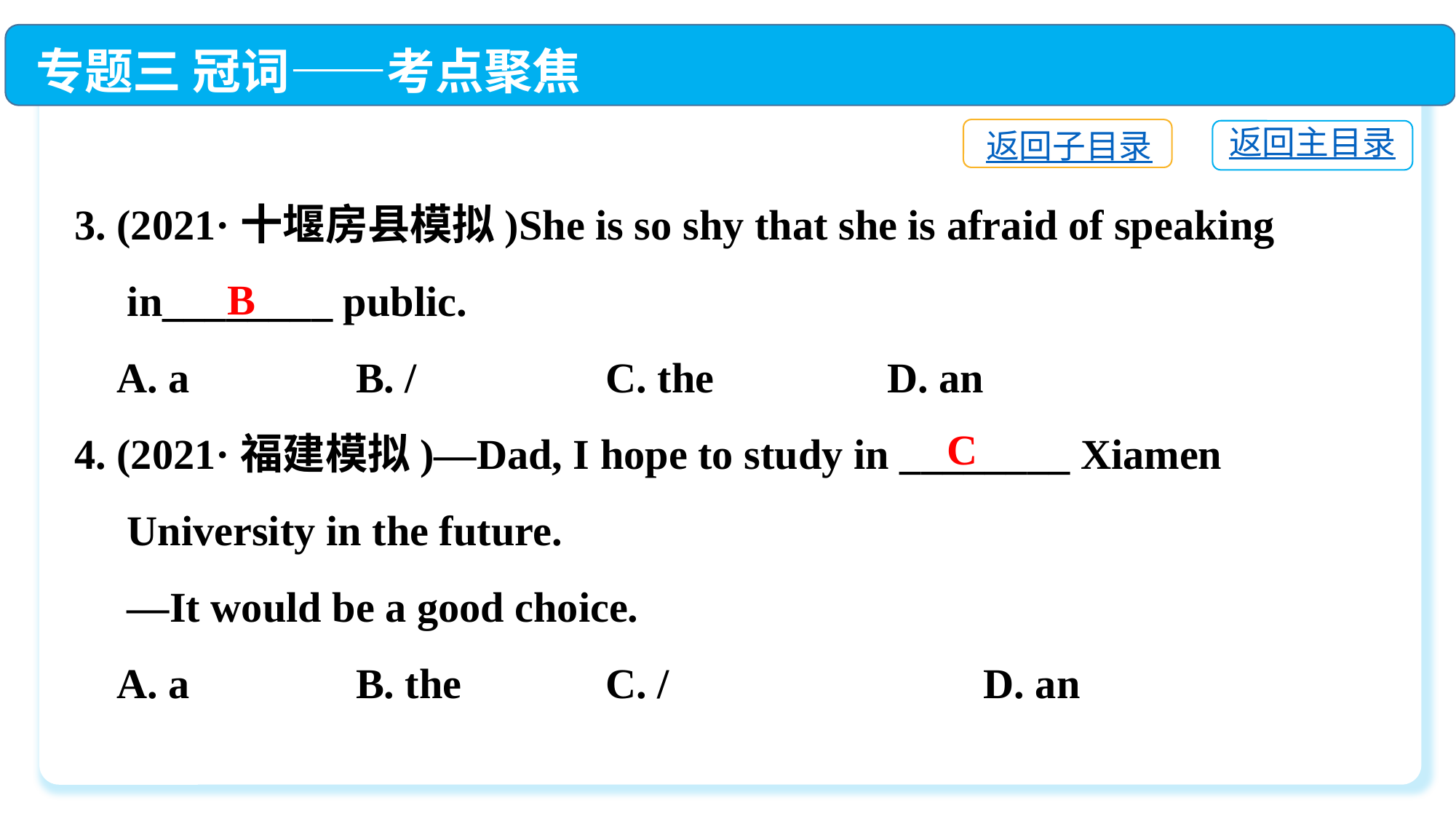

专题三 冠词——考点聚焦

返回子目录
返回主目录
3. (2021·十堰房县模拟)She is so shy that she is afraid of speaking
     in________ public.
    A. a	      B. /	         C. the	               D. an
4. (2021·福建模拟)—Dad, I hope to study in ________ Xiamen
     University in the future.
     —It would be a good choice.
    A. a	      B. the	         C. /　 	              D. an

B
C